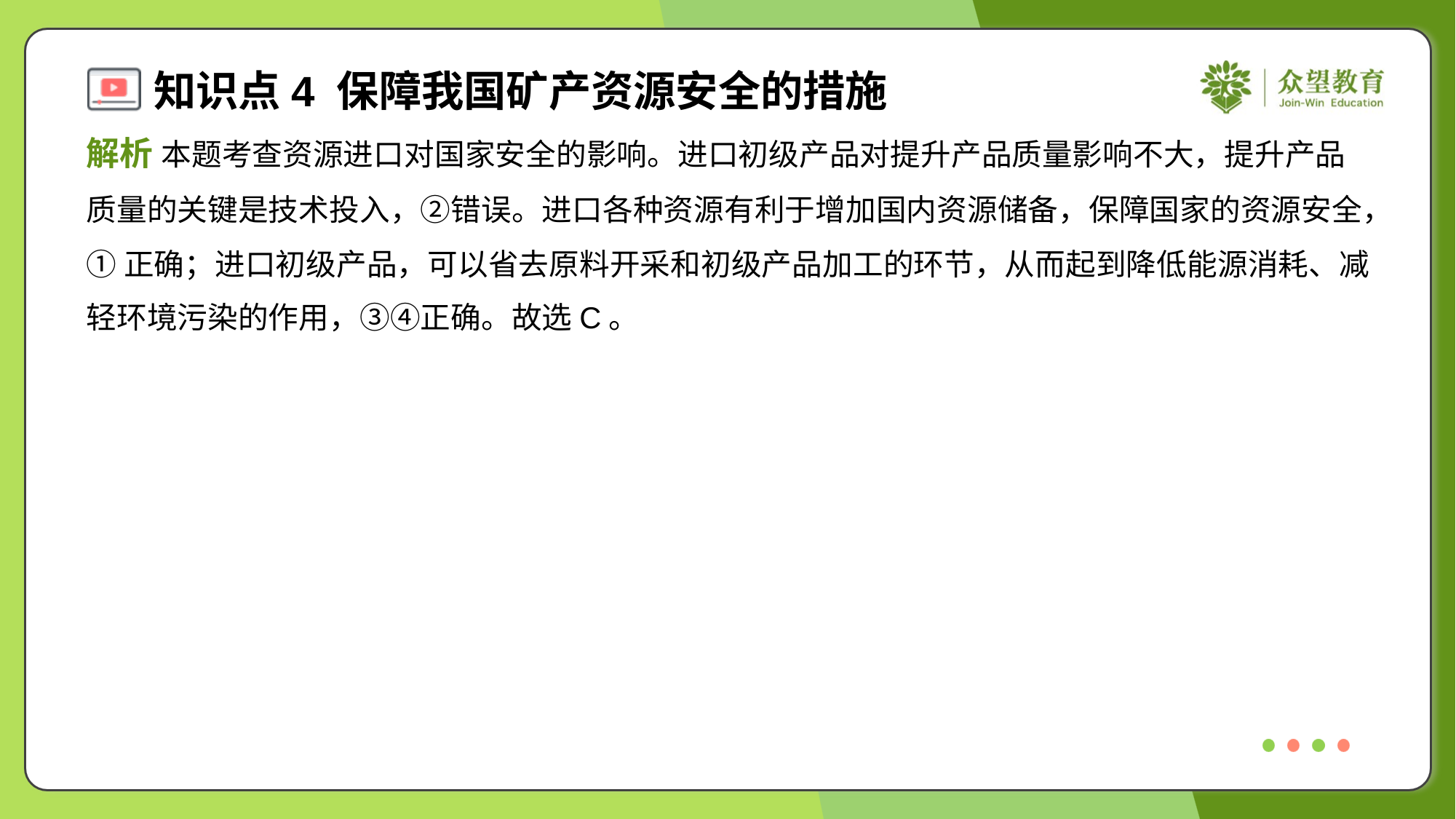

解析 本题考查资源进口对国家安全的影响。进口初级产品对提升产品质量影响不大，提升产品
质量的关键是技术投入，②错误。进口各种资源有利于增加国内资源储备，保障国家的资源安全，
①正确；进口初级产品，可以省去原料开采和初级产品加工的环节，从而起到降低能源消耗、减
轻环境污染的作用，③④正确。故选C。